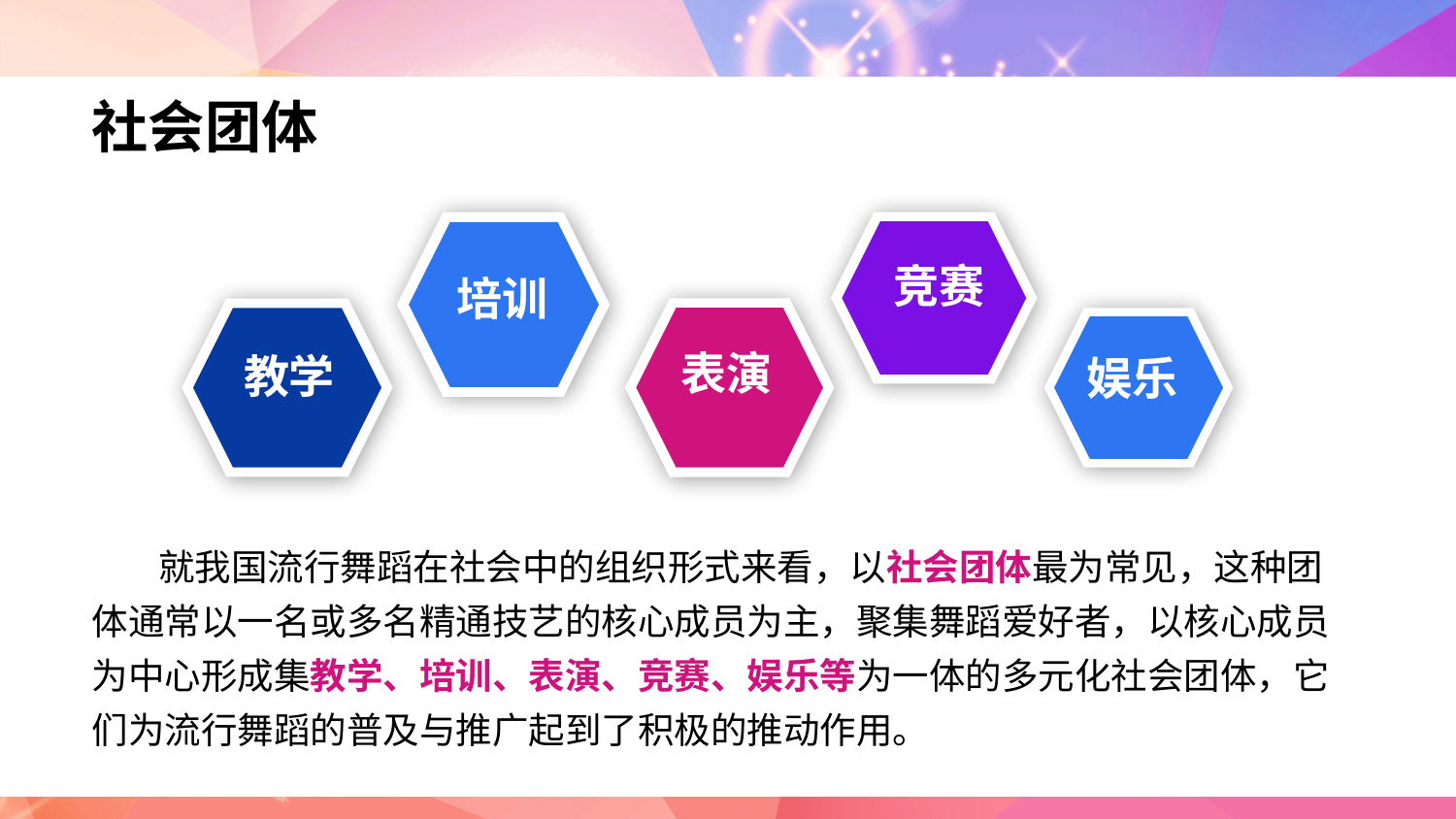

社会团体

培训

竞赛

表演

教学

娱乐
       就我国流行舞蹈在社会中的组织形式来看，以社会团体最为常见，这种团体通常以一名或多名精通技艺的核心成员为主，聚集舞蹈爱好者，以核心成员为中心形成集教学、培训、表演、竞赛、娱乐等为一体的多元化社会团体，它们为流行舞蹈的普及与推广起到了积极的推动作用。